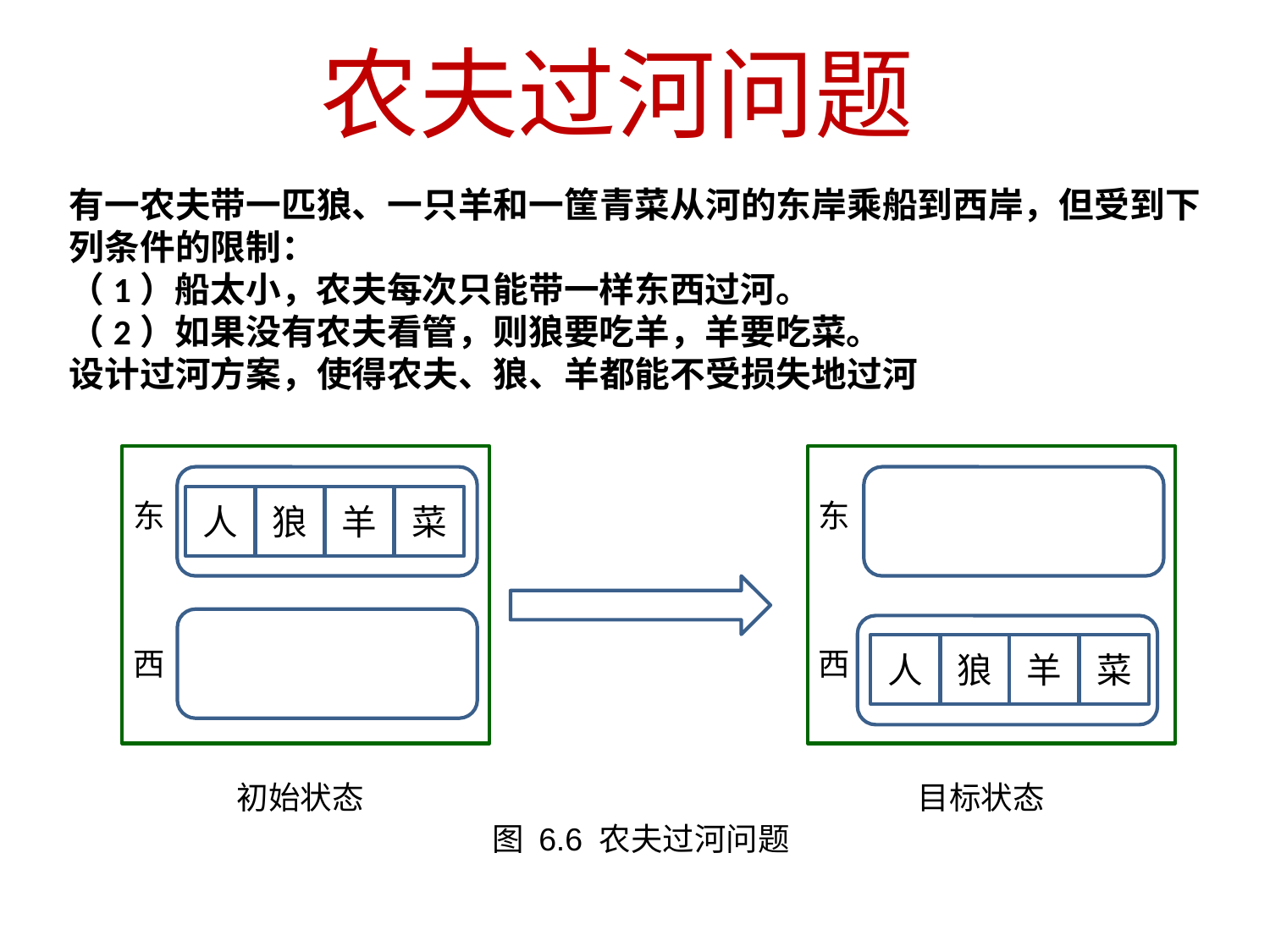

农夫过河问题
有一农夫带一匹狼、一只羊和一筐青菜从河的东岸乘船到西岸，但受到下列条件的限制：
（1）船太小，农夫每次只能带一样东西过河。
（2）如果没有农夫看管，则狼要吃羊，羊要吃菜。
设计过河方案，使得农夫、狼、羊都能不受损失地过河

人
狼
羊
菜
东

西

东

人
狼
羊
菜
西

初始状态
目标状态
图 6.6 农夫过河问题